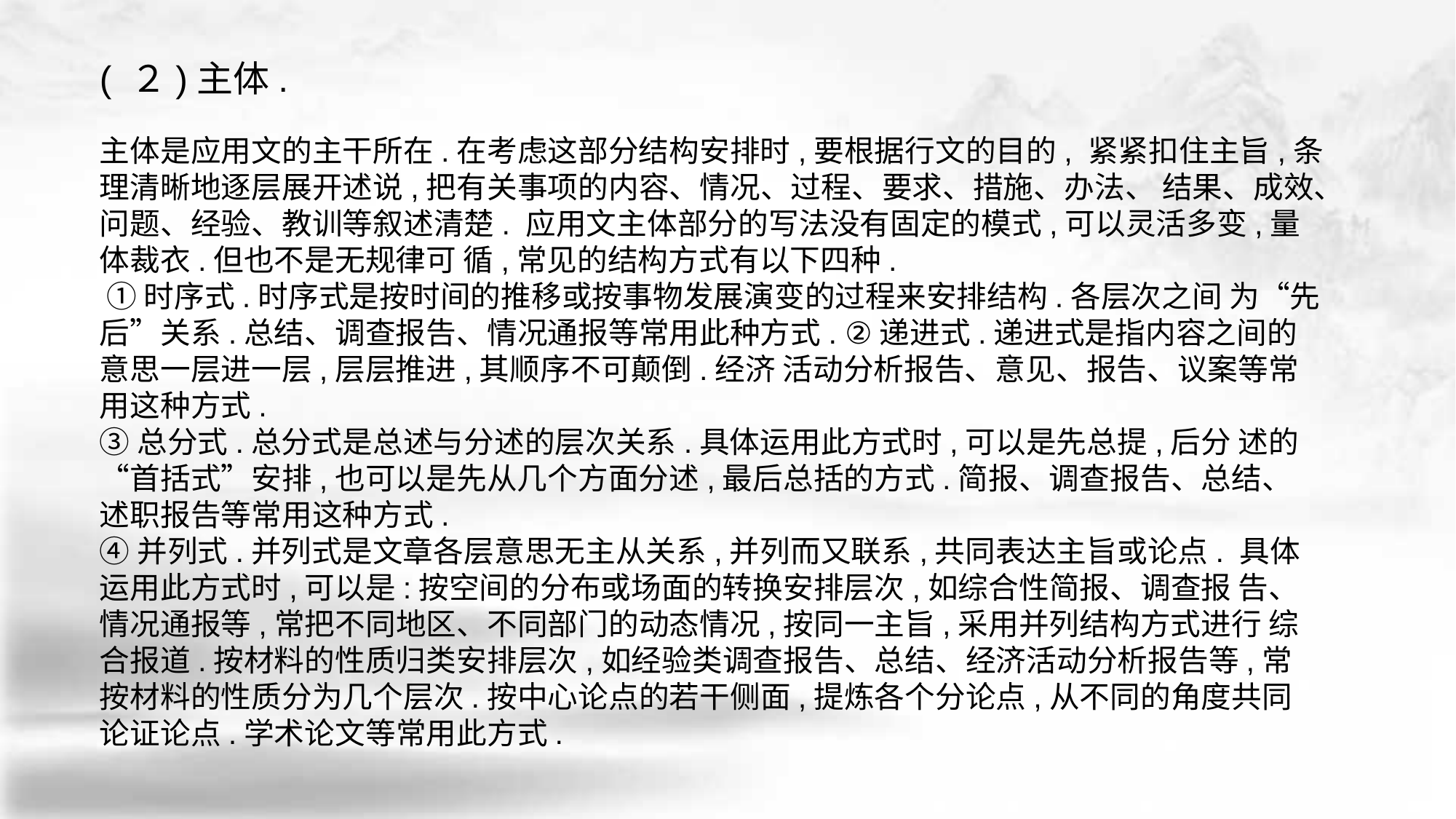

( ２)主体.

主体是应用文的主干所在.在考虑这部分结构安排时,要根据行文的目的, 紧紧扣住主旨,条理清晰地逐层展开述说,把有关事项的内容、情况、过程、要求、措施、办法、 结果、成效、问题、经验、教训等叙述清楚. 应用文主体部分的写法没有固定的模式,可以灵活多变,量体裁衣.但也不是无规律可 循,常见的结构方式有以下四种.
 ①时序式.时序式是按时间的推移或按事物发展演变的过程来安排结构.各层次之间 为“先后”关系.总结、调查报告、情况通报等常用此种方式. ②递进式.递进式是指内容之间的意思一层进一层,层层推进,其顺序不可颠倒.经济 活动分析报告、意见、报告、议案等常用这种方式.
③总分式.总分式是总述与分述的层次关系.具体运用此方式时,可以是先总提,后分 述的“首括式”安排,也可以是先从几个方面分述,最后总括的方式.简报、调查报告、总结、 述职报告等常用这种方式.
④并列式.并列式是文章各层意思无主从关系,并列而又联系,共同表达主旨或论点. 具体运用此方式时,可以是:按空间的分布或场面的转换安排层次,如综合性简报、调查报 告、情况通报等,常把不同地区、不同部门的动态情况,按同一主旨,采用并列结构方式进行 综合报道.按材料的性质归类安排层次,如经验类调查报告、总结、经济活动分析报告等,常 按材料的性质分为几个层次.按中心论点的若干侧面,提炼各个分论点,从不同的角度共同 论证论点.学术论文等常用此方式.